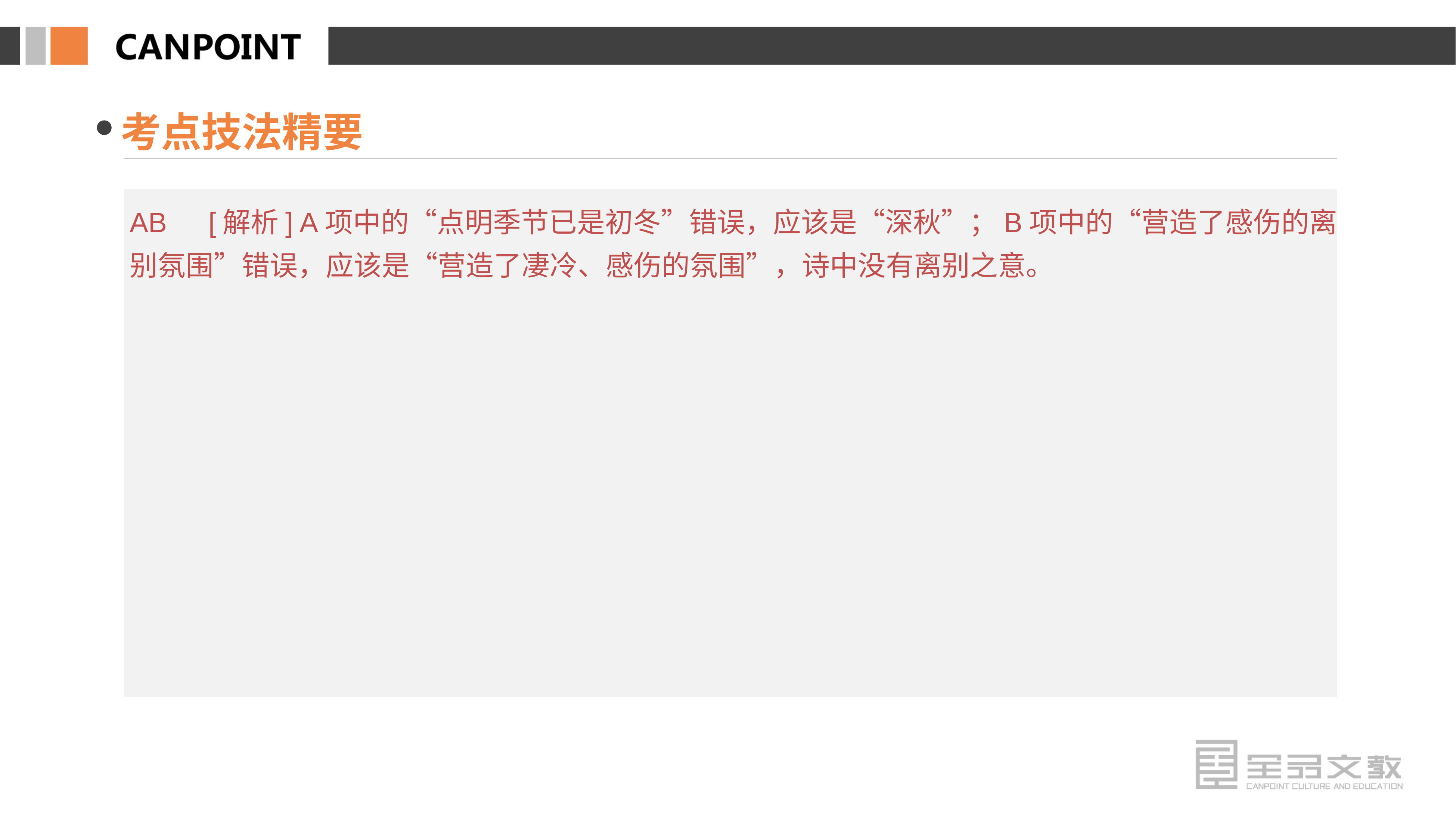

考点技法精要

AB　[解析] A项中的“点明季节已是初冬”错误，应该是“深秋”；B项中的“营造了感伤的离别氛围”错误，应该是“营造了凄冷、感伤的氛围”，诗中没有离别之意。